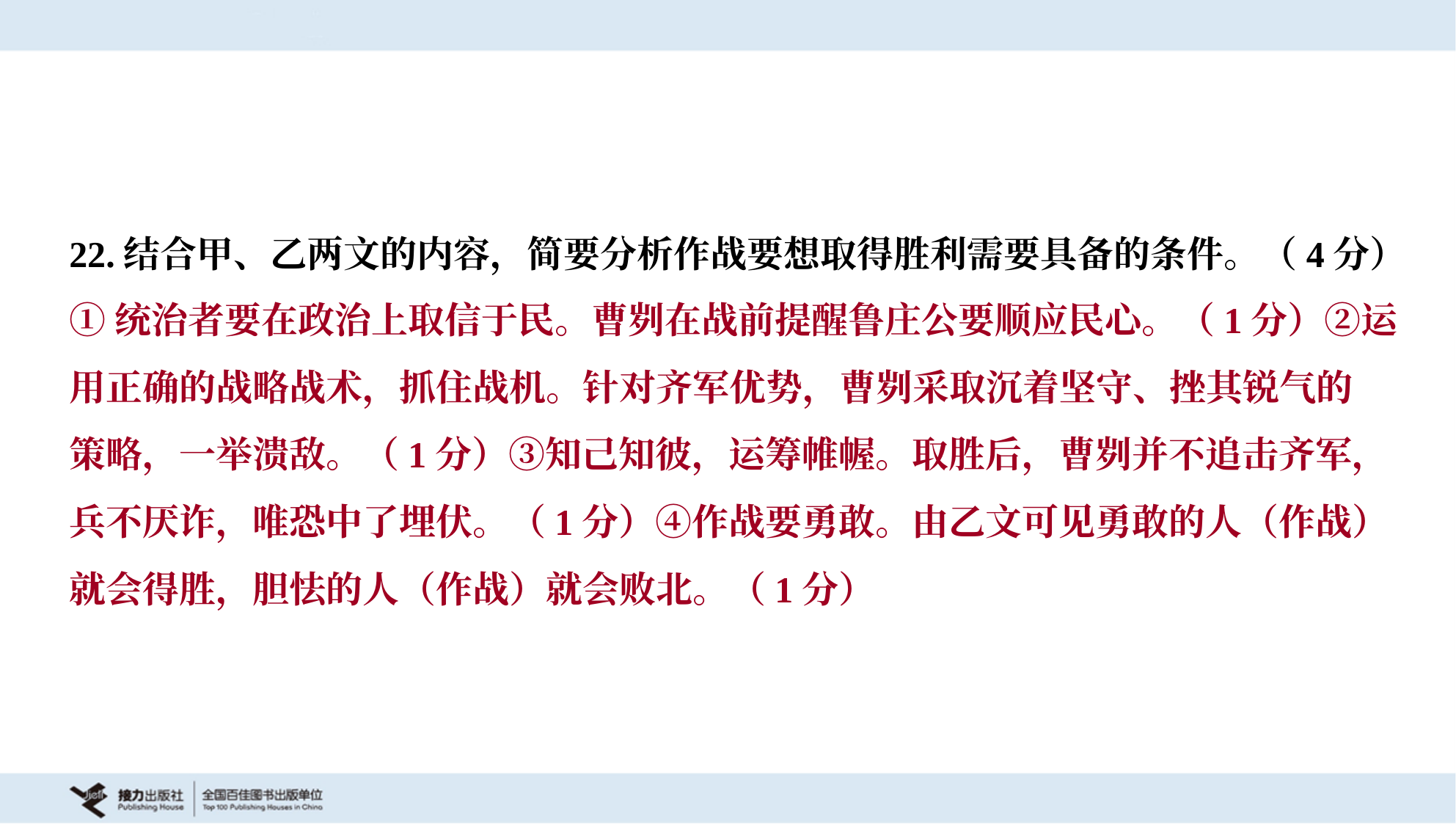

22.结合甲、乙两文的内容，简要分析作战要想取得胜利需要具备的条件。（4分）
①统治者要在政治上取信于民。曹刿在战前提醒鲁庄公要顺应民心。（1分）②运
用正确的战略战术，抓住战机。针对齐军优势，曹刿采取沉着坚守、挫其锐气的
策略，一举溃敌。（1分）③知己知彼，运筹帷幄。取胜后，曹刿并不追击齐军，
兵不厌诈，唯恐中了埋伏。（1分）④作战要勇敢。由乙文可见勇敢的人（作战）
就会得胜，胆怯的人（作战）就会败北。（1分）